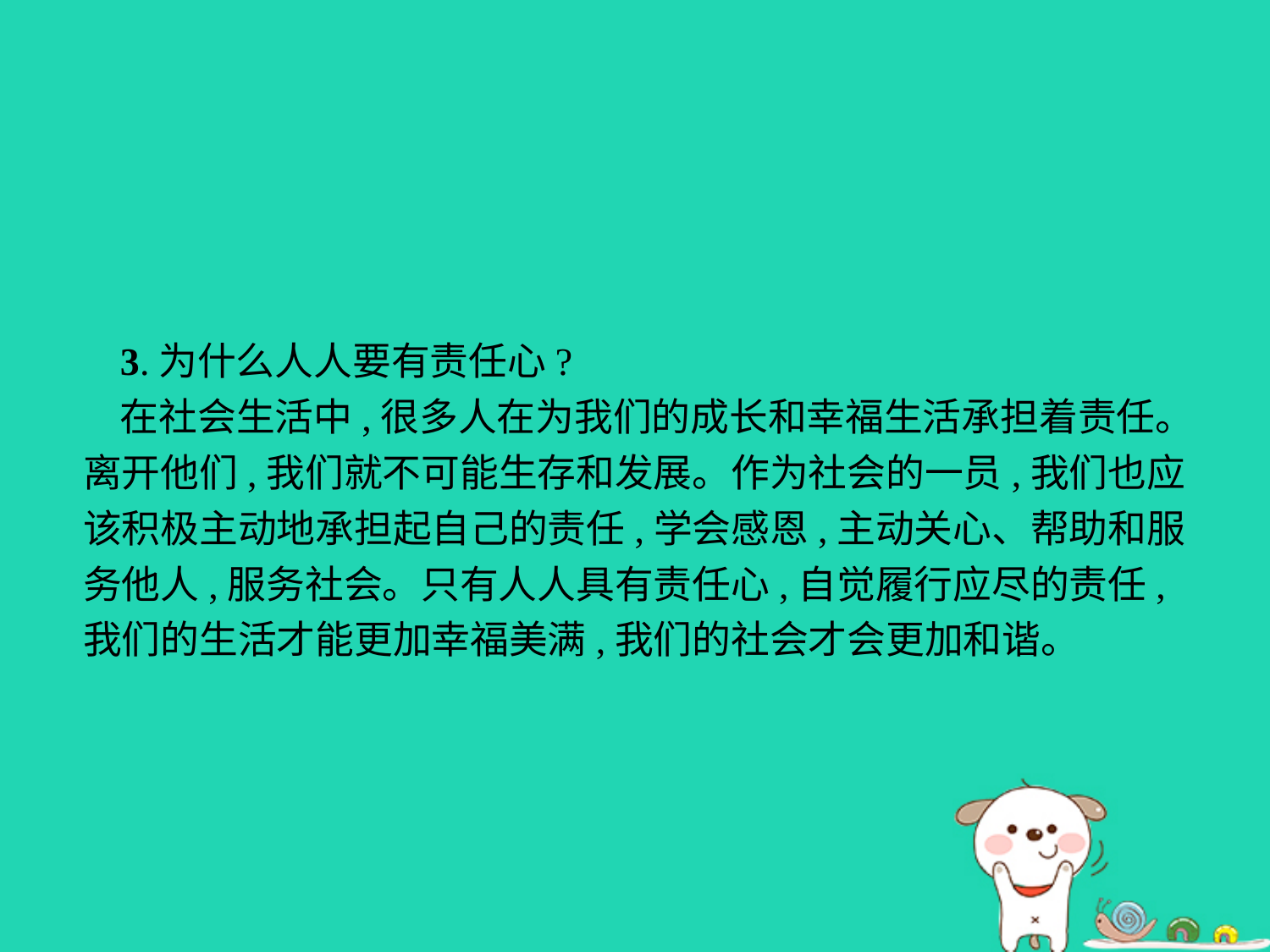

3.为什么人人要有责任心?
在社会生活中,很多人在为我们的成长和幸福生活承担着责任。离开他们,我们就不可能生存和发展。作为社会的一员,我们也应该积极主动地承担起自己的责任,学会感恩,主动关心、帮助和服务他人,服务社会。只有人人具有责任心,自觉履行应尽的责任,我们的生活才能更加幸福美满,我们的社会才会更加和谐。